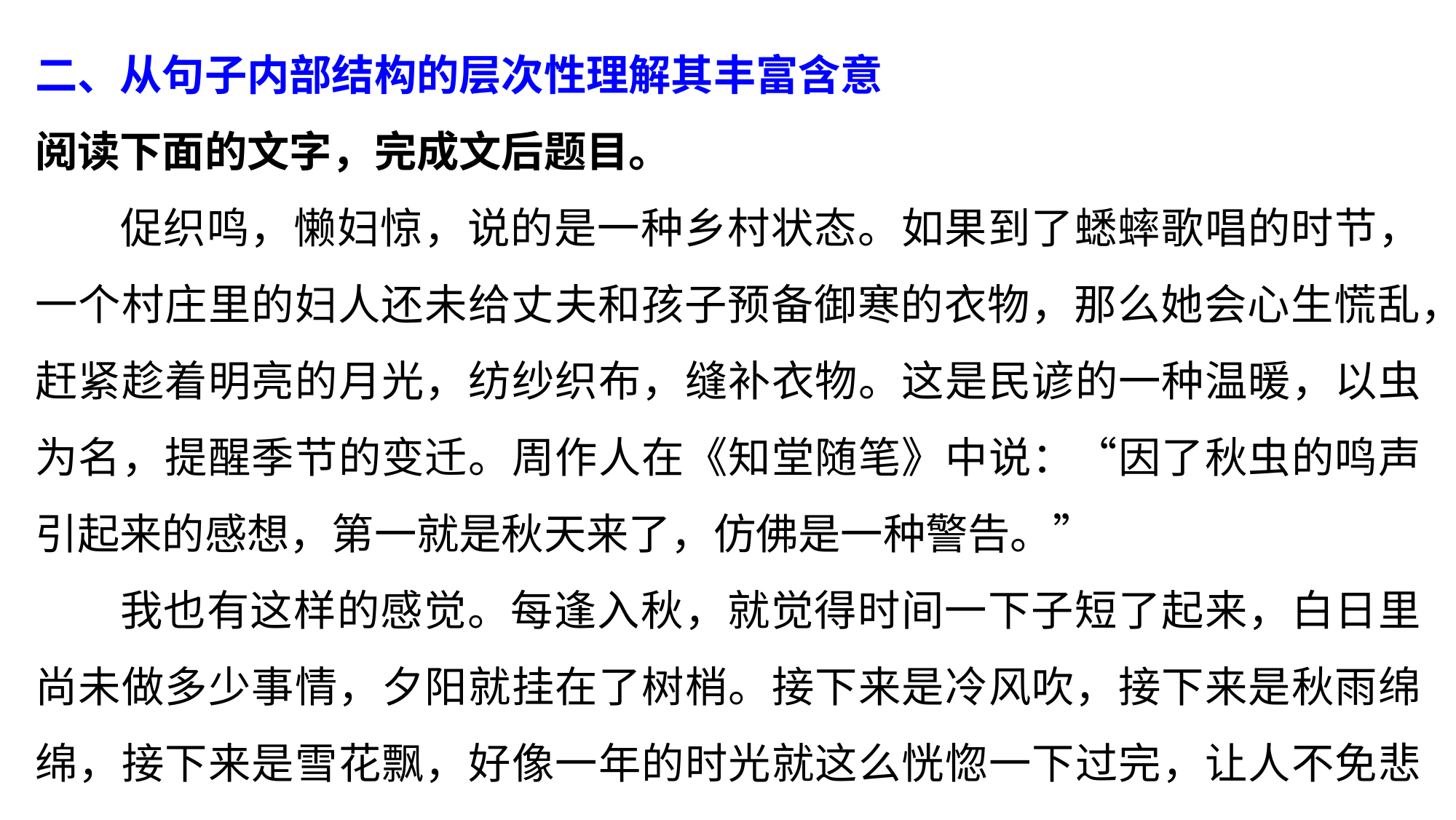

二、从句子内部结构的层次性理解其丰富含意
阅读下面的文字，完成文后题目。
促织鸣，懒妇惊，说的是一种乡村状态。如果到了蟋蟀歌唱的时节，一个村庄里的妇人还未给丈夫和孩子预备御寒的衣物，那么她会心生慌乱，赶紧趁着明亮的月光，纺纱织布，缝补衣物。这是民谚的一种温暖，以虫为名，提醒季节的变迁。周作人在《知堂随笔》中说：“因了秋虫的鸣声引起来的感想，第一就是秋天来了，仿佛是一种警告。”
我也有这样的感觉。每逢入秋，就觉得时间一下子短了起来，白日里尚未做多少事情，夕阳就挂在了树梢。接下来是冷风吹，接下来是秋雨绵绵，接下来是雪花飘，好像一年的时光就这么恍惚一下过完，让人不免悲叹。